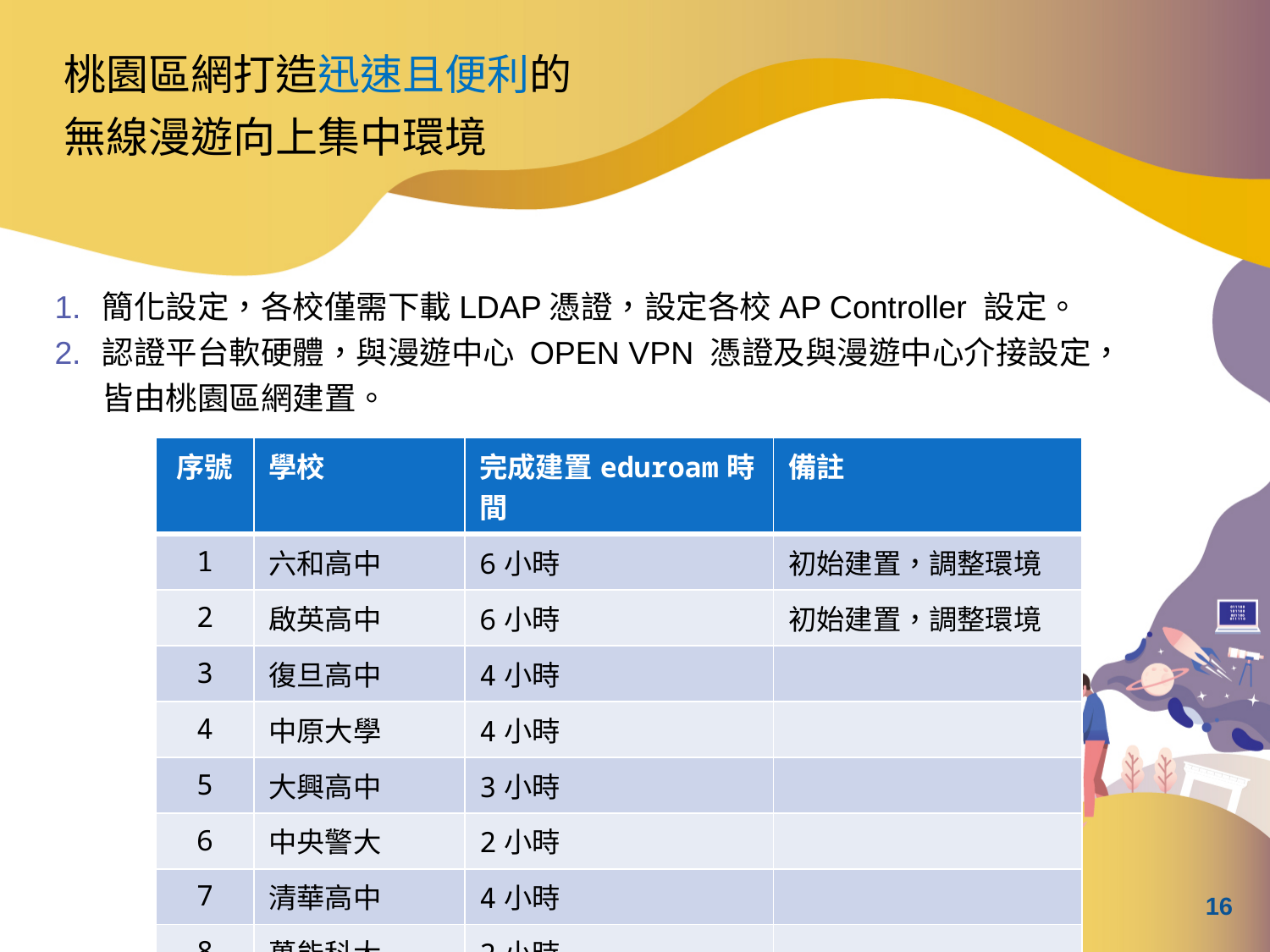

桃園區網打造迅速且便利的
無線漫遊向上集中環境
簡化設定，各校僅需下載LDAP憑證，設定各校AP Controller 設定。
認證平台軟硬體，與漫遊中心 OPEN VPN 憑證及與漫遊中心介接設定，皆由桃園區網建置。

| 序號 | 學校 | 完成建置eduroam時間 | 備註 |
| --- | --- | --- | --- |
| 1 | 六和高中 | 6小時 | 初始建置，調整環境 |
| 2 | 啟英高中 | 6小時 | 初始建置，調整環境 |
| 3 | 復旦高中 | 4小時 |  |
| 4 | 中原大學 | 4小時 |  |
| 5 | 大興高中 | 3小時 |  |
| 6 | 中央警大 | 2小時 |  |
| 7 | 清華高中 | 4小時 |  |
| 8 | 萬能科大 | 2小時 |  |